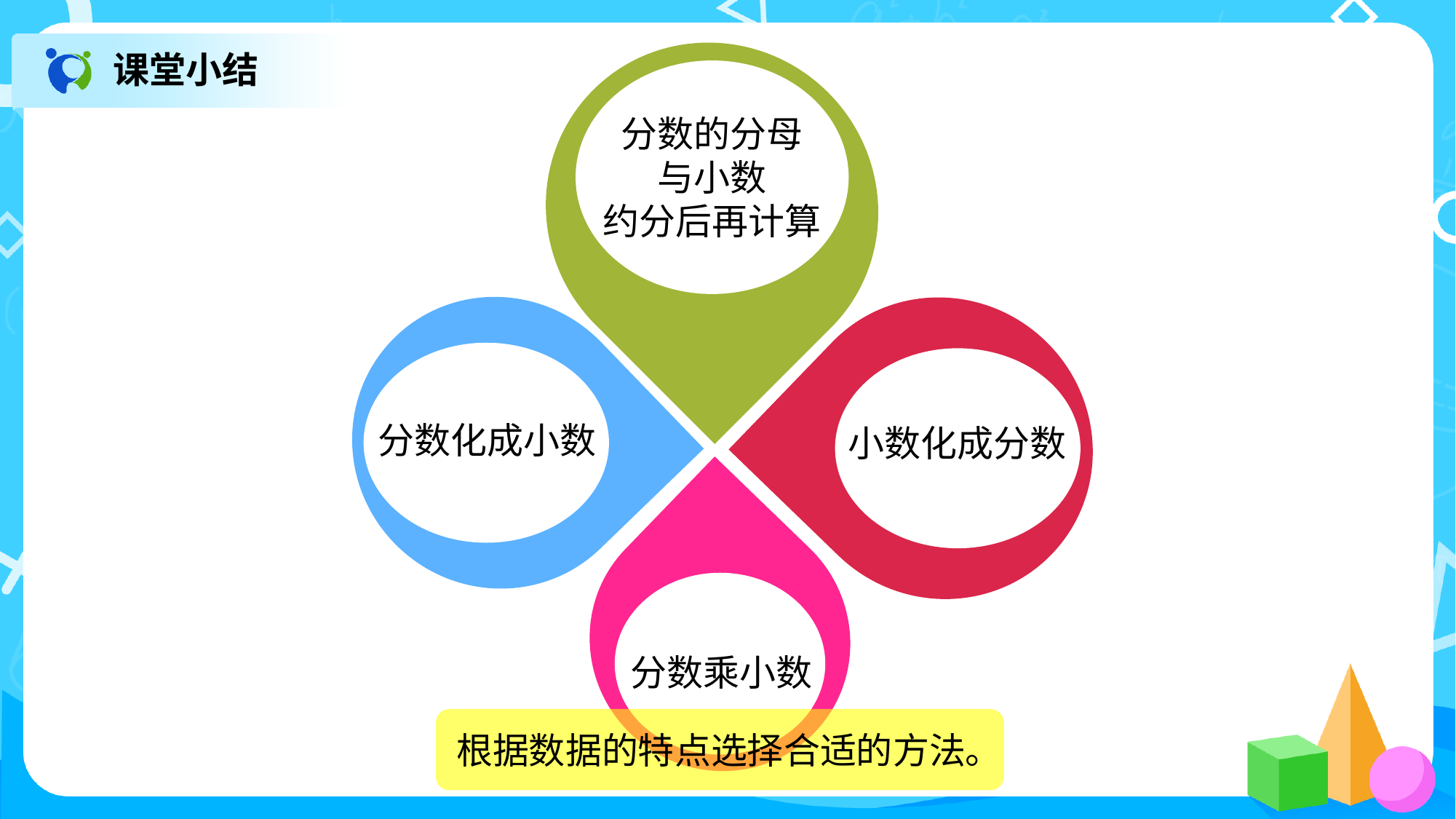

分数的分母
与小数
约分后再计算
课堂小结

分数化成小数

小数化成分数

分数乘小数

根据数据的特点选择合适的方法。